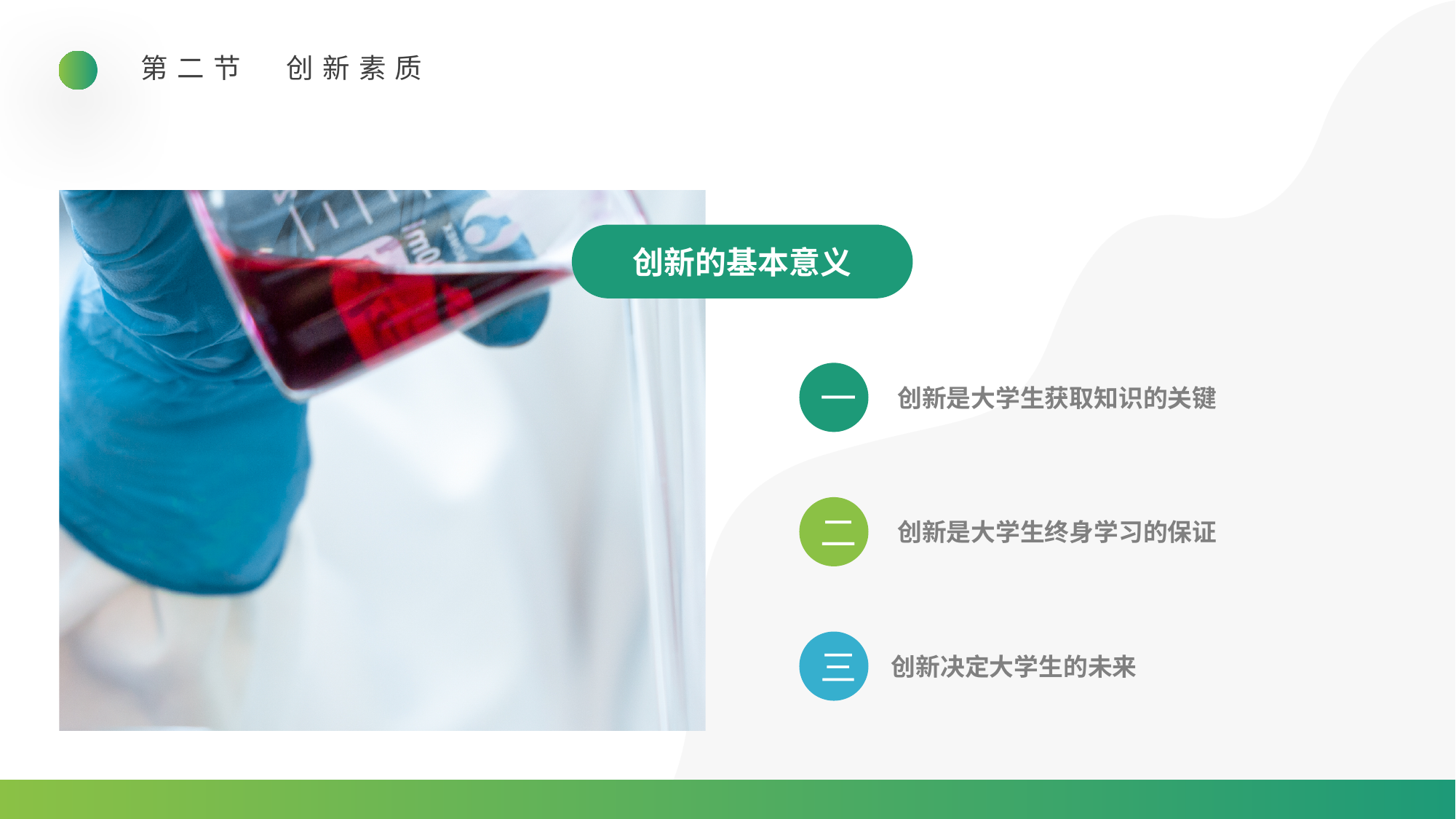

第二节　创新素质

创新的基本意义
一
创新是大学生获取知识的关键
二
创新是大学生终身学习的保证
三
创新决定大学生的未来